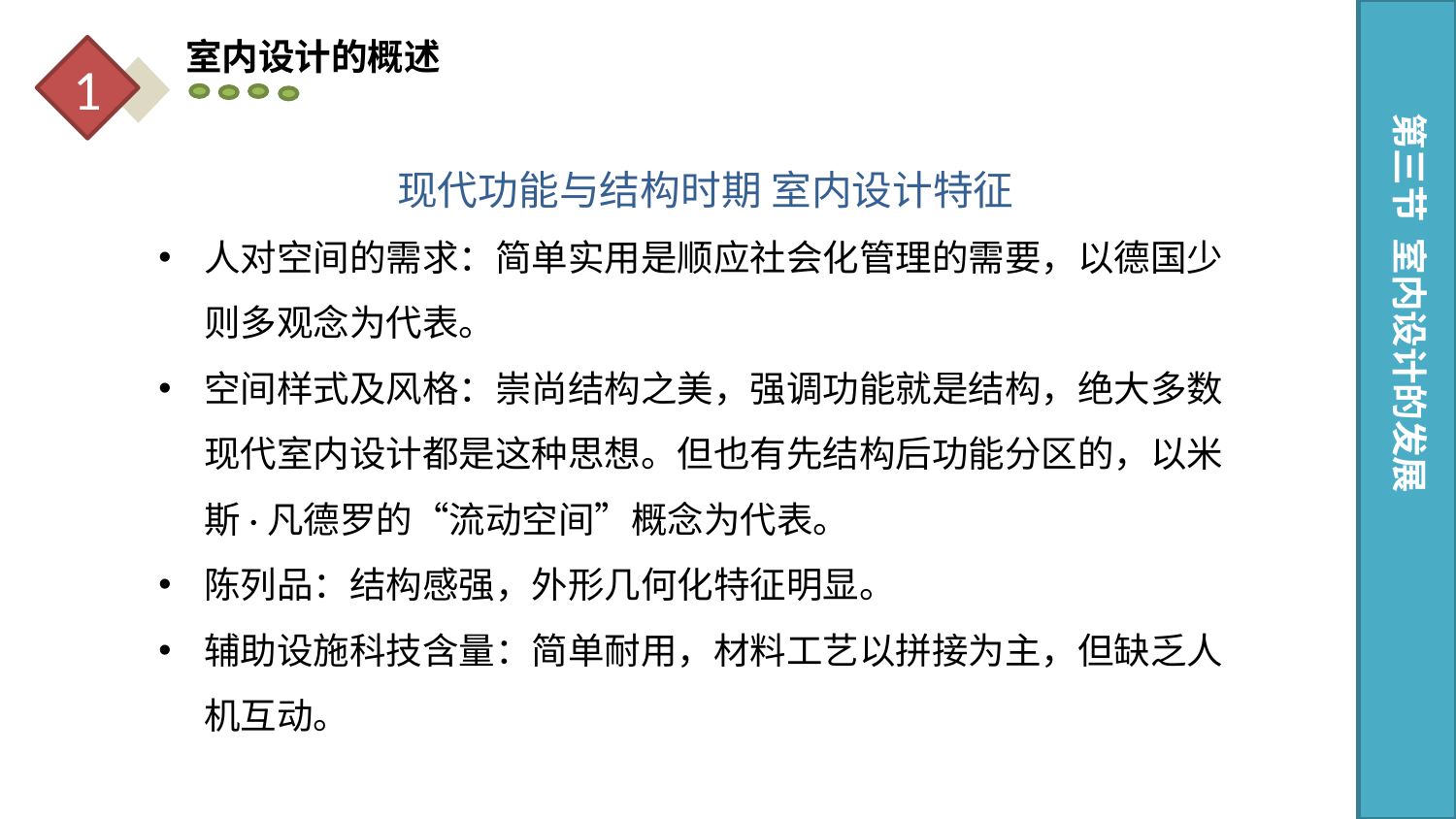

室内设计的概述
1

第三节  室内设计的发展
现代功能与结构时期 室内设计特征
人对空间的需求：简单实用是顺应社会化管理的需要，以德国少则多观念为代表。
空间样式及风格：崇尚结构之美，强调功能就是结构，绝大多数现代室内设计都是这种思想。但也有先结构后功能分区的，以米斯·凡德罗的“流动空间”概念为代表。
陈列品：结构感强，外形几何化特征明显。
辅助设施科技含量：简单耐用，材料工艺以拼接为主，但缺乏人机互动。